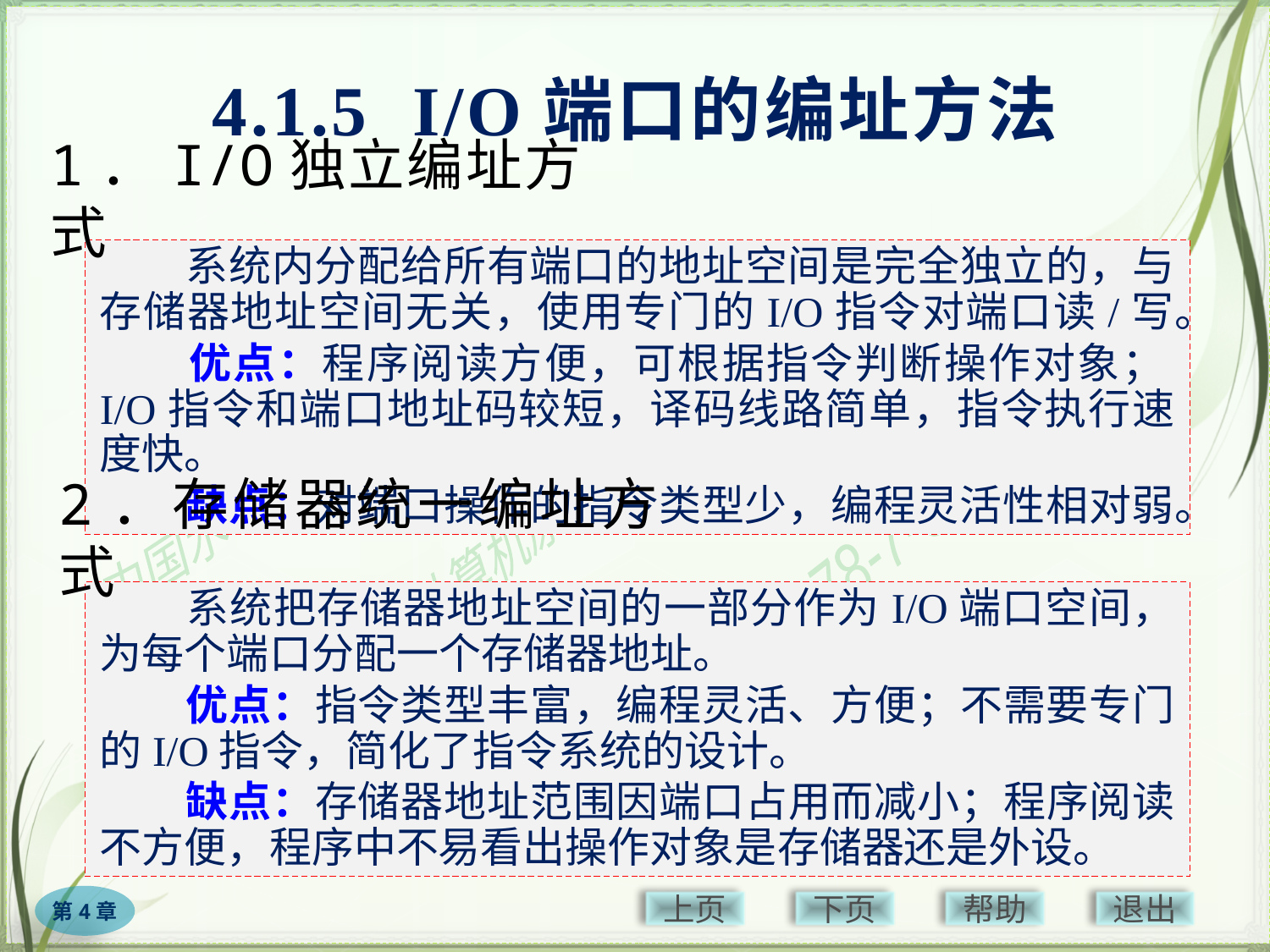

# 4.1.5  I/O端口的编址方法
1．I/O独立编址方式
　　系统内分配给所有端口的地址空间是完全独立的，与存储器地址空间无关，使用专门的I/O指令对端口读/写。
　　优点：程序阅读方便，可根据指令判断操作对象；I/O指令和端口地址码较短，译码线路简单，指令执行速度快。
　　缺点：对端口操作的指令类型少，编程灵活性相对弱。
2．存储器统一编址方式
　　系统把存储器地址空间的一部分作为I/O端口空间，为每个端口分配一个存储器地址。
　　优点：指令类型丰富，编程灵活、方便；不需要专门的I/O指令，简化了指令系统的设计。
　　缺点：存储器地址范围因端口占用而减小；程序阅读不方便，程序中不易看出操作对象是存储器还是外设。